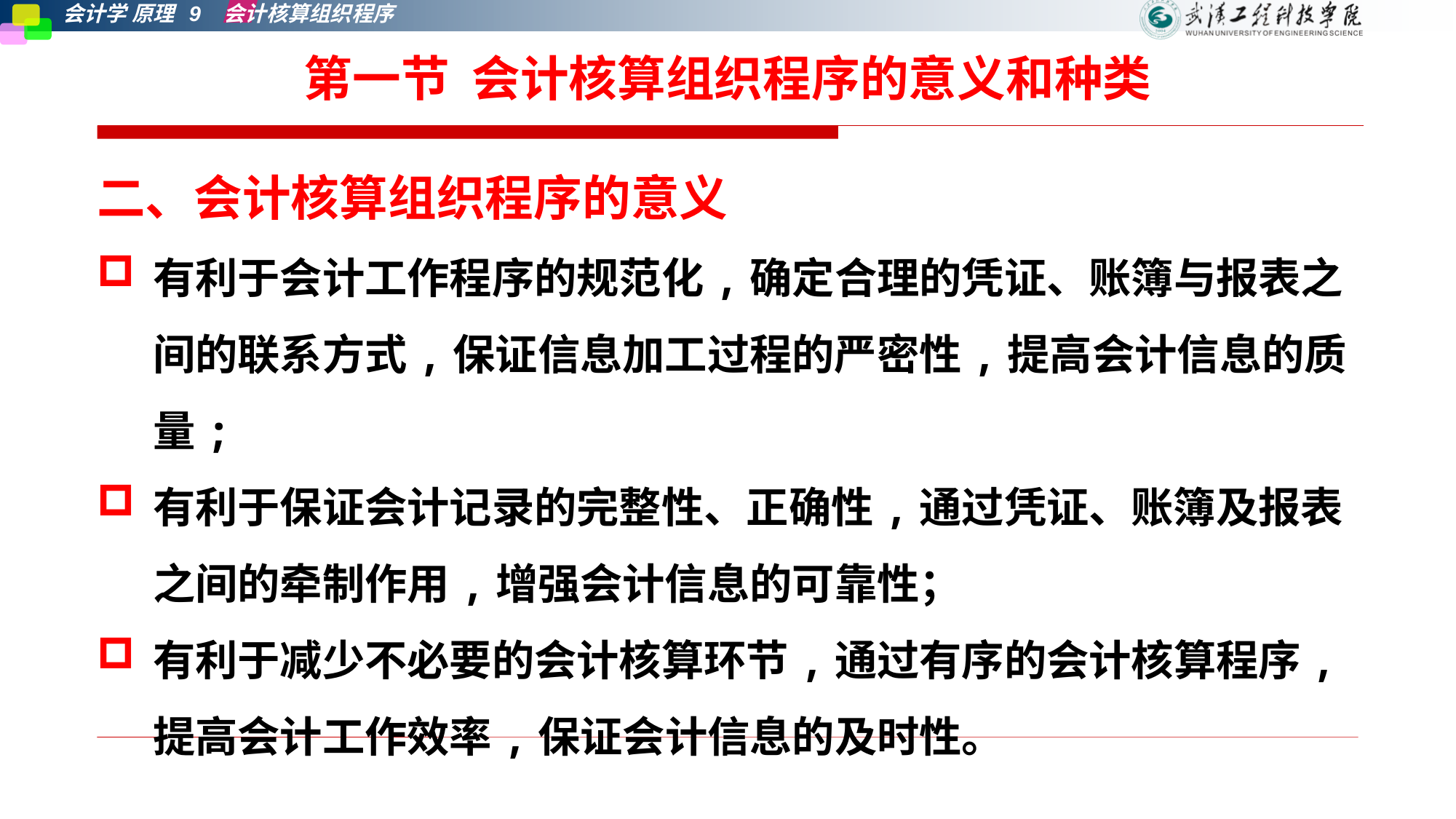

# 第一节  会计核算组织程序的意义和种类
二、会计核算组织程序的意义
有利于会计工作程序的规范化,确定合理的凭证、账簿与报表之间的联系方式,保证信息加工过程的严密性,提高会计信息的质量;
有利于保证会计记录的完整性、正确性,通过凭证、账簿及报表之间的牵制作用,增强会计信息的可靠性；
有利于减少不必要的会计核算环节,通过有序的会计核算程序,提高会计工作效率,保证会计信息的及时性。